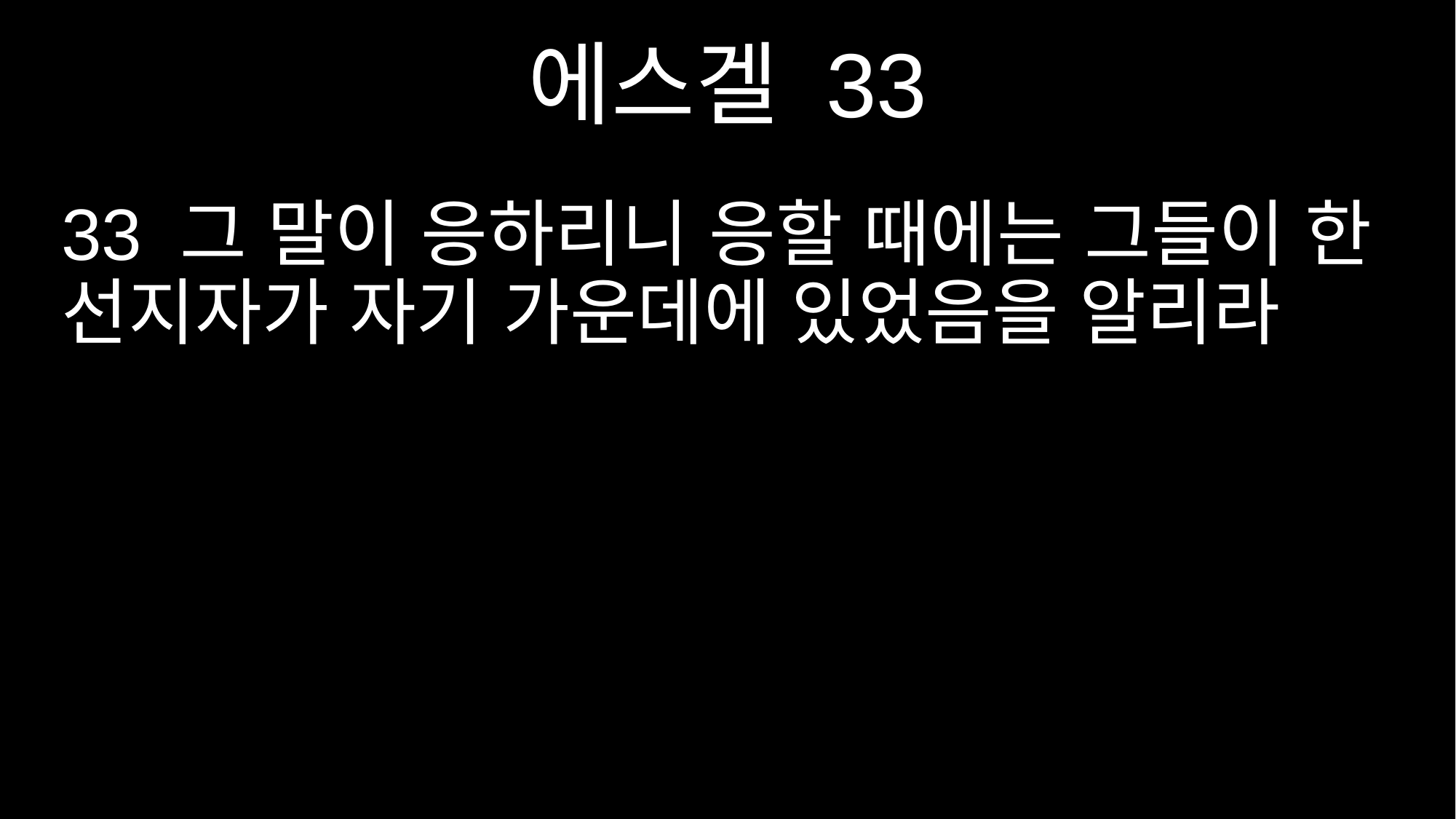

에스겔 33
33 그 말이 응하리니 응할 때에는 그들이 한 선지자가 자기 가운데에 있었음을 알리라